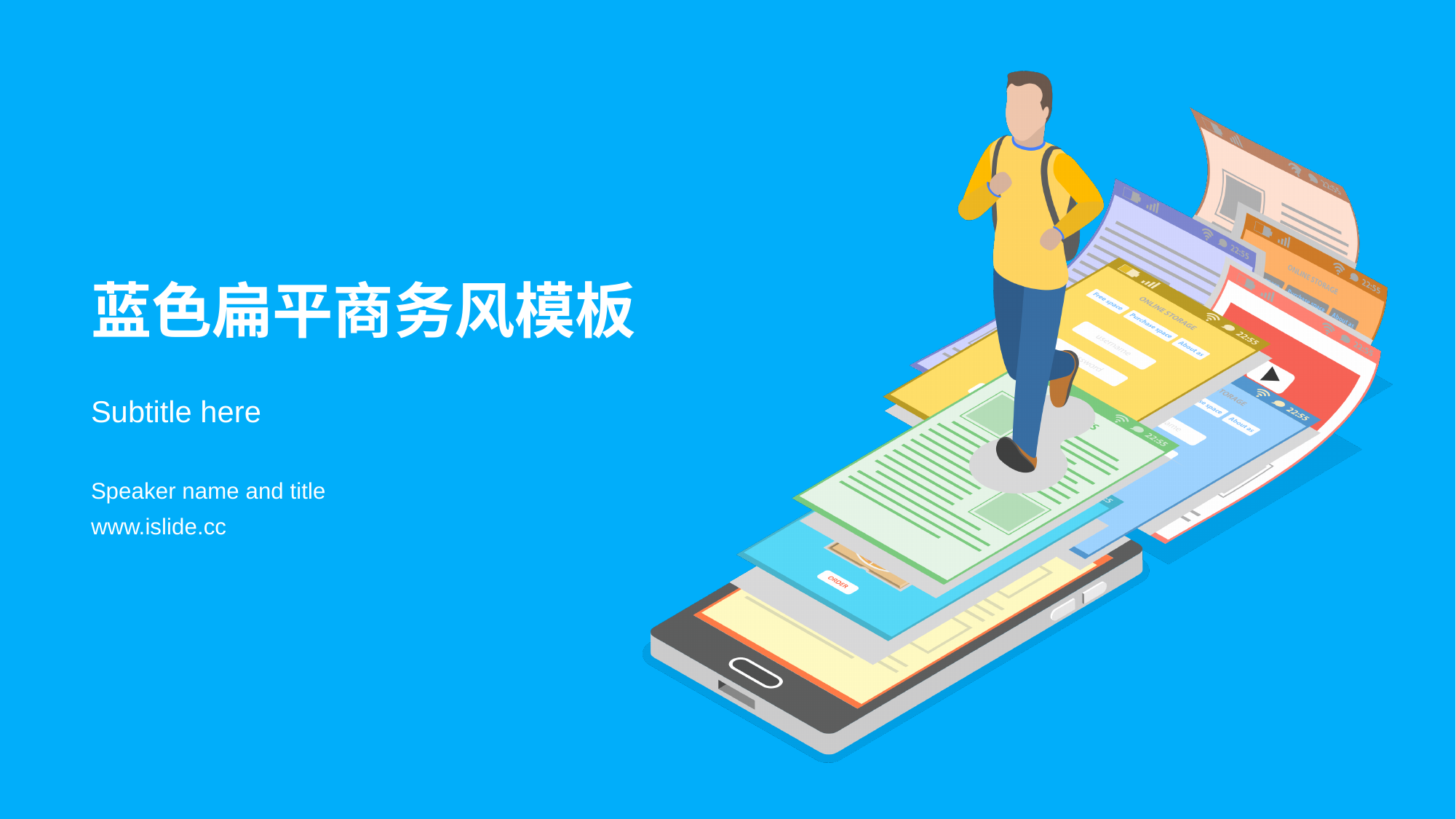

# 蓝色扁平商务风模板
Subtitle here
Speaker name and title
www.islide.cc